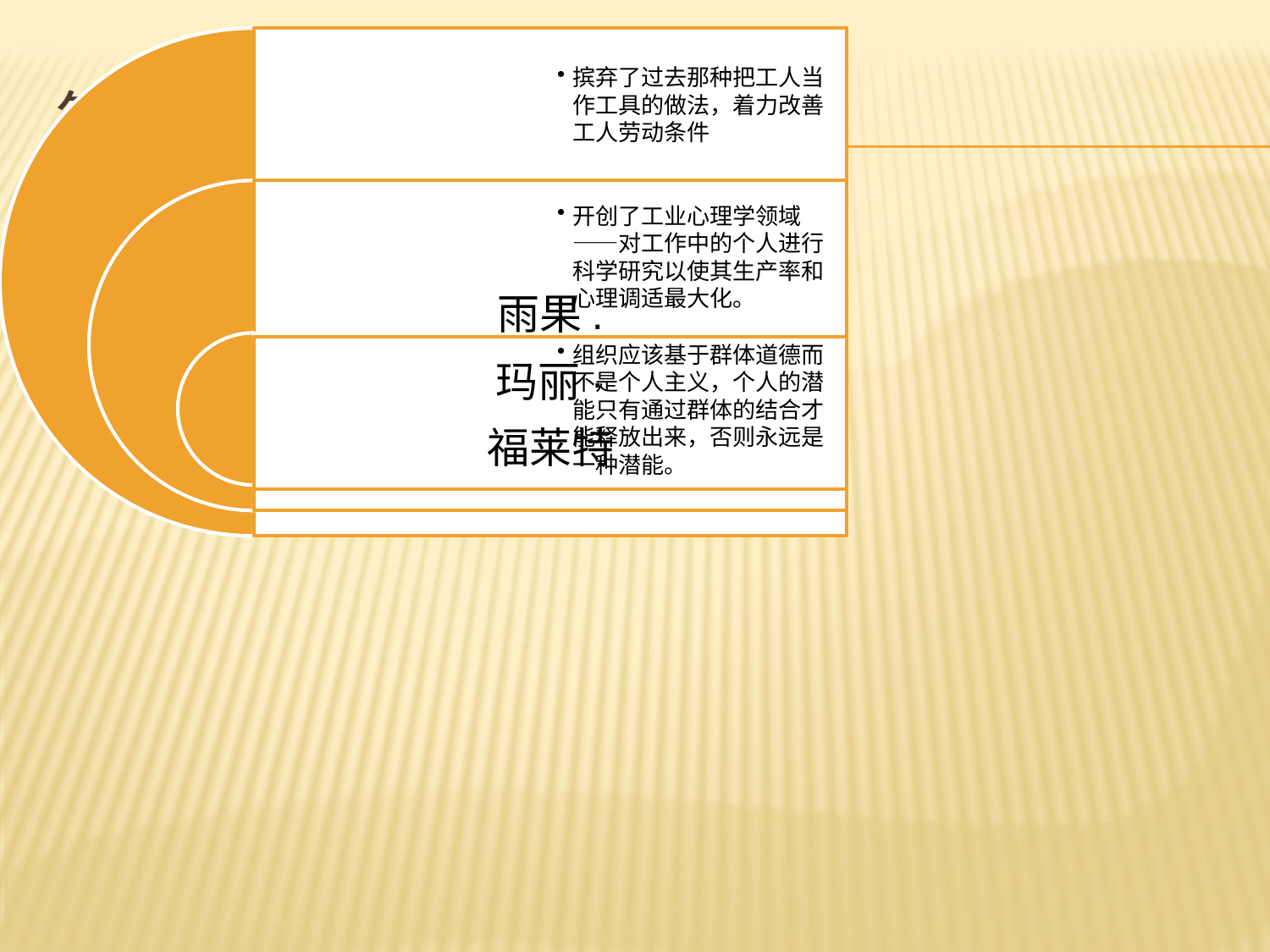

# 第二节 行为科学管理阶段
一、行为管理思想早期的倡导者

欧文
雨果.
明斯特伯格
玛丽·
福莱特
摈弃了过去那种把工人当作工具的做法，着力改善工人劳动条件
开创了工业心理学领域——对工作中的个人进行科学研究以使其生产率和心理调适最大化。
组织应该基于群体道德而不是个人主义，个人的潜能只有通过群体的结合才能释放出来，否则永远是一种潜能。